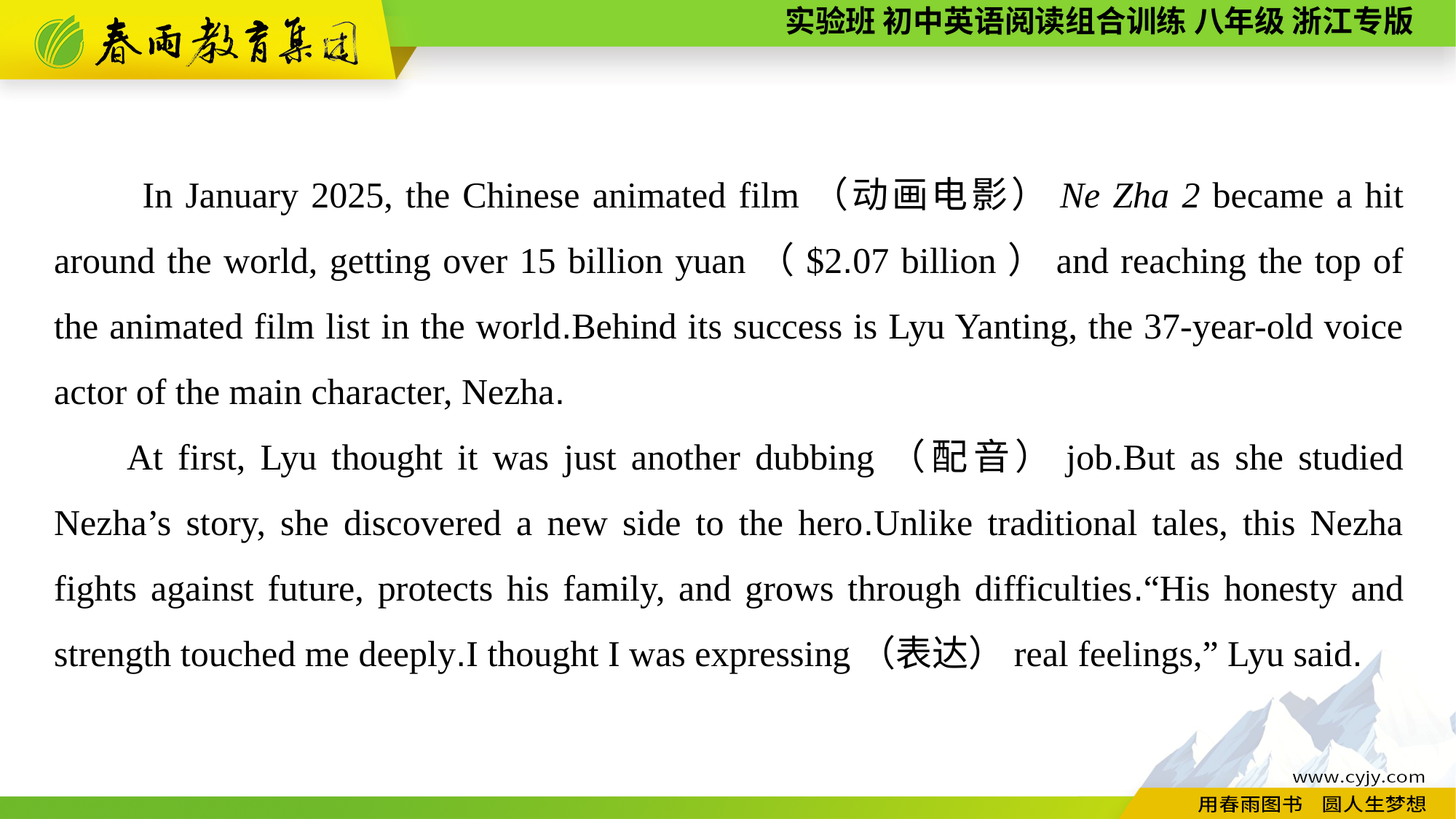

In January 2025, the Chinese animated film（动画电影）Ne Zha 2 became a hit around the world, getting over 15 billion yuan（$2.07 billion）and reaching the top of the animated film list in the world.Behind its success is Lyu Yanting, the 37-year-old voice actor of the main character, Nezha.
At first, Lyu thought it was just another dubbing（配音）job.But as she studied Nezha’s story, she discovered a new side to the hero.Unlike traditional tales, this Nezha fights against future, protects his family, and grows through difficulties.“His honesty and strength touched me deeply.I thought I was expressing（表达）real feelings,” Lyu said.